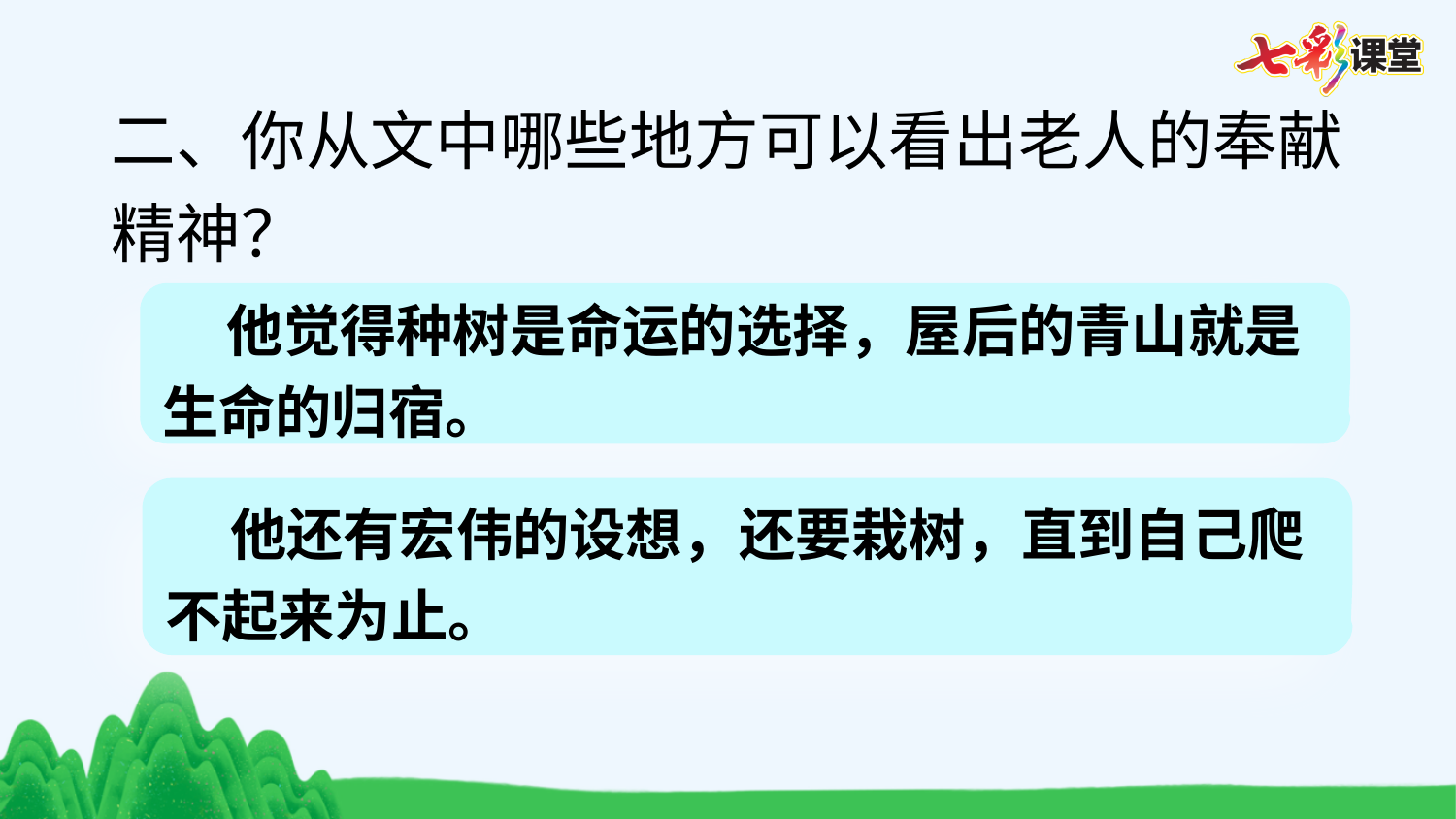

二、你从文中哪些地方可以看出老人的奉献精神？
    他觉得种树是命运的选择，屋后的青山就是生命的归宿。
    他还有宏伟的设想，还要栽树，直到自己爬不起来为止。